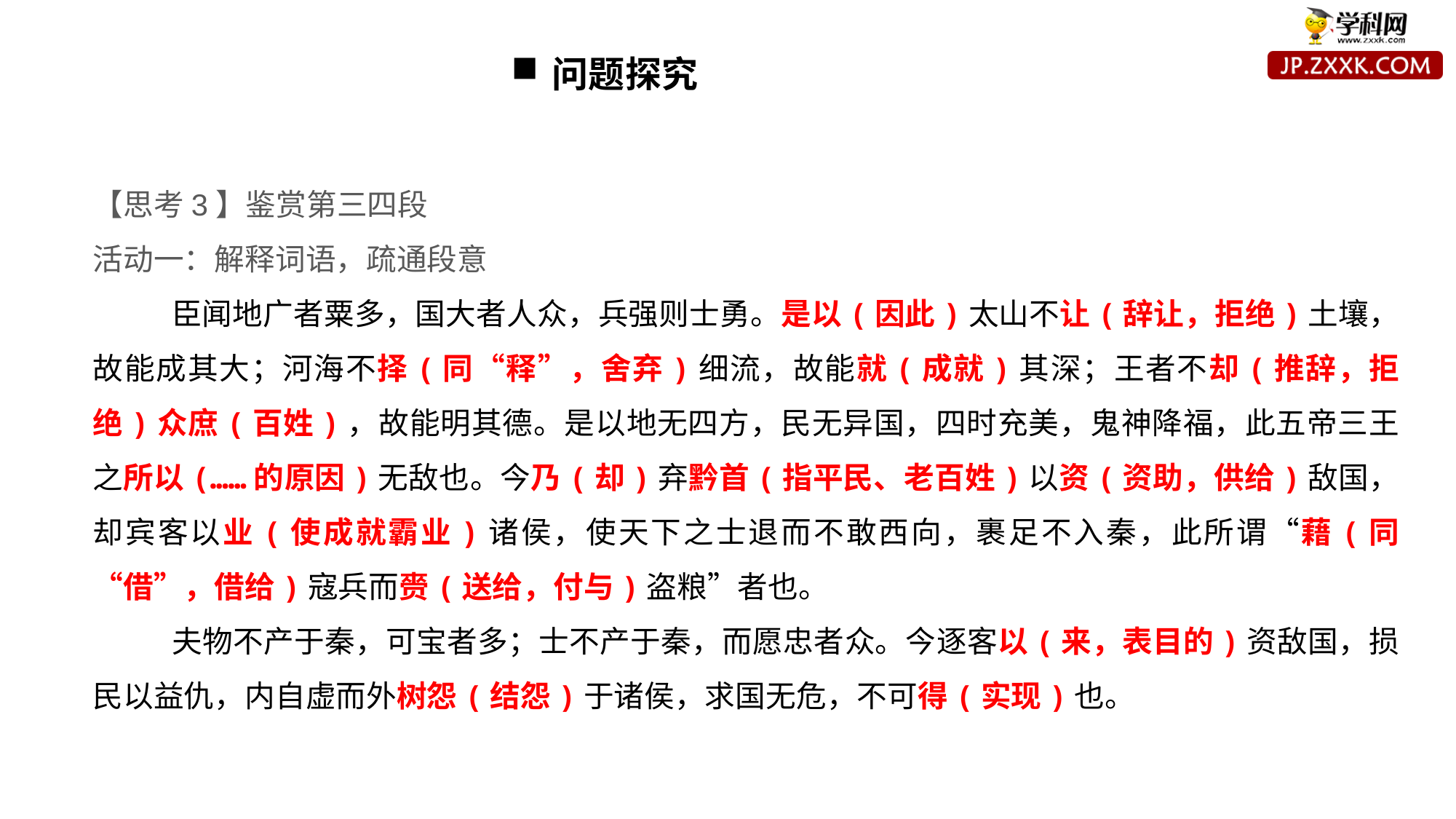

问题探究

【思考3】鉴赏第三四段
活动一：解释词语，疏通段意
臣闻地广者粟多，国大者人众，兵强则士勇。是以(因此)太山不让(辞让，拒绝)土壤，故能成其大；河海不择(同“释”，舍弃)细流，故能就(成就)其深；王者不却(推辞，拒绝)众庶(百姓)，故能明其德。是以地无四方，民无异国，四时充美，鬼神降福，此五帝三王之所以(……的原因)无敌也。今乃(却)弃黔首(指平民、老百姓)以资(资助，供给)敌国，却宾客以业(使成就霸业)诸侯，使天下之士退而不敢西向，裹足不入秦，此所谓“藉(同“借”，借给)寇兵而赍(送给，付与)盗粮”者也。
夫物不产于秦，可宝者多；士不产于秦，而愿忠者众。今逐客以(来，表目的)资敌国，损民以益仇，内自虚而外树怨(结怨)于诸侯，求国无危，不可得(实现)也。